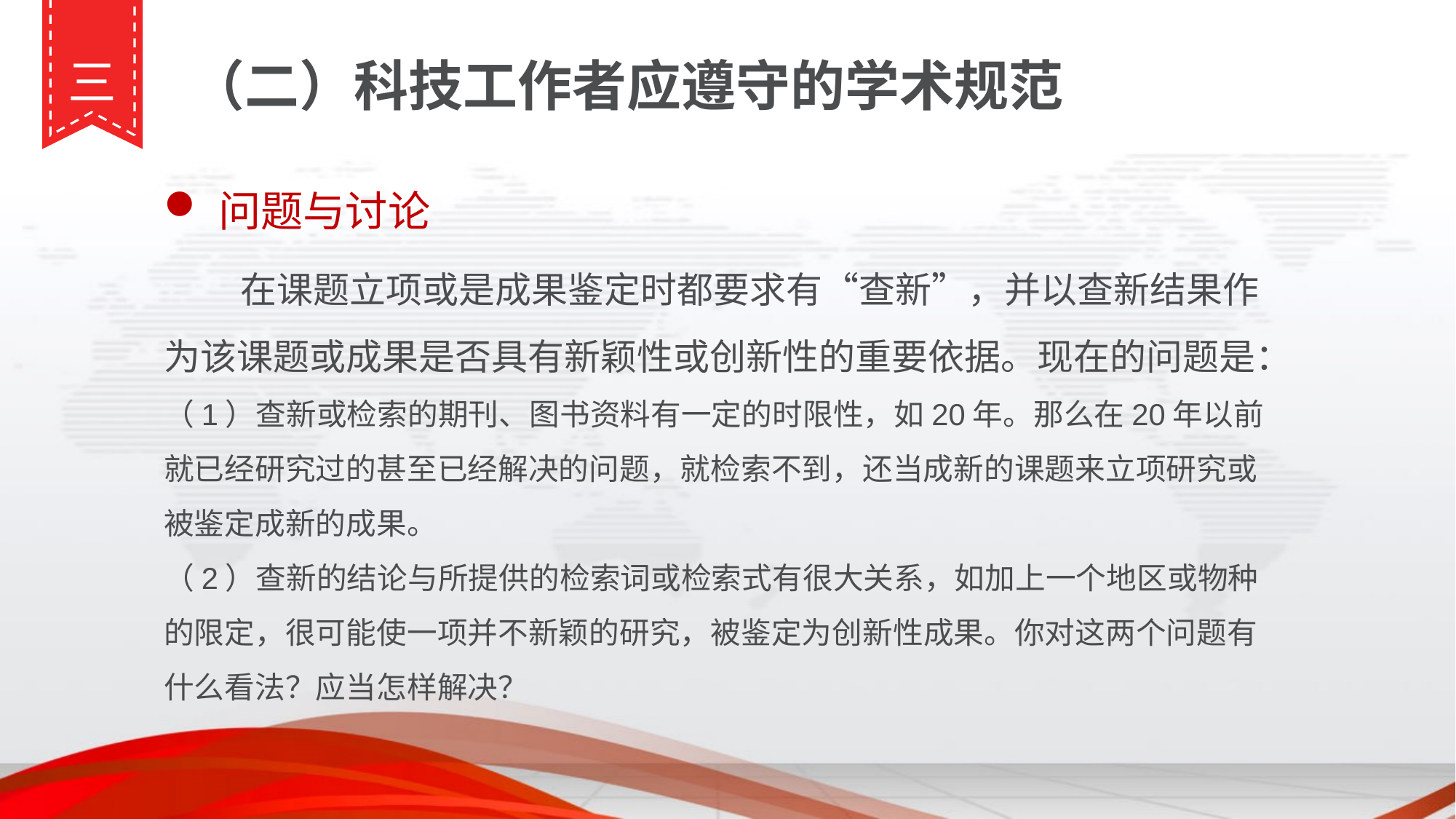

三
（二）科技工作者应遵守的学术规范
问题与讨论
       在课题立项或是成果鉴定时都要求有“查新”，并以查新结果作为该课题或成果是否具有新颖性或创新性的重要依据。现在的问题是：
（1）查新或检索的期刊、图书资料有一定的时限性，如20年。那么在20年以前就已经研究过的甚至已经解决的问题，就检索不到，还当成新的课题来立项研究或被鉴定成新的成果。
（2）查新的结论与所提供的检索词或检索式有很大关系，如加上一个地区或物种的限定，很可能使一项并不新颖的研究，被鉴定为创新性成果。你对这两个问题有什么看法？应当怎样解决？